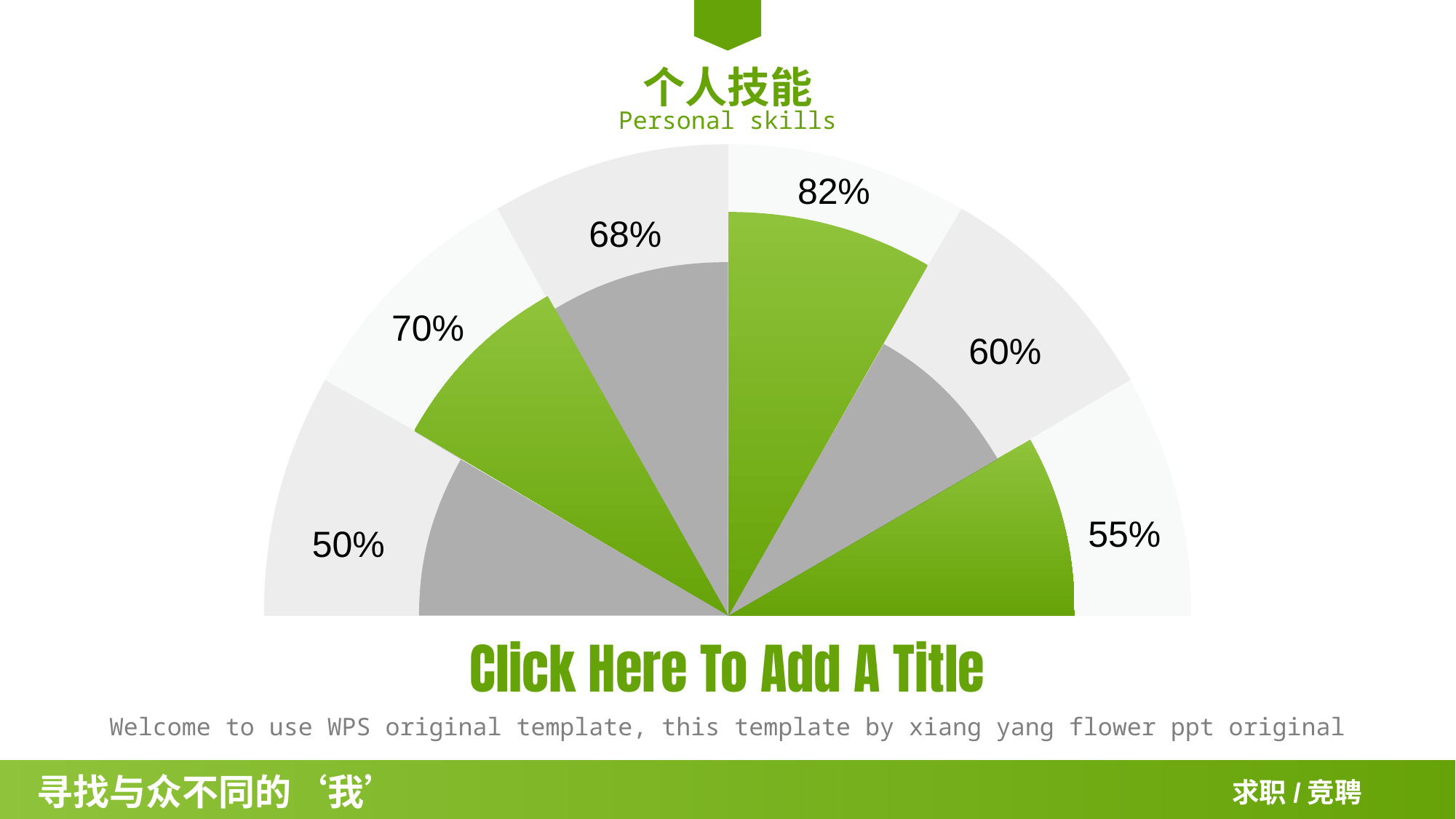

个人技能
Personal skills

82%
68%
70%
60%
55%
50%
Click Here To Add A Title
Welcome to use WPS original template, this template by xiang yang flower ppt original

寻找与众不同的‘我’
求职/竞聘